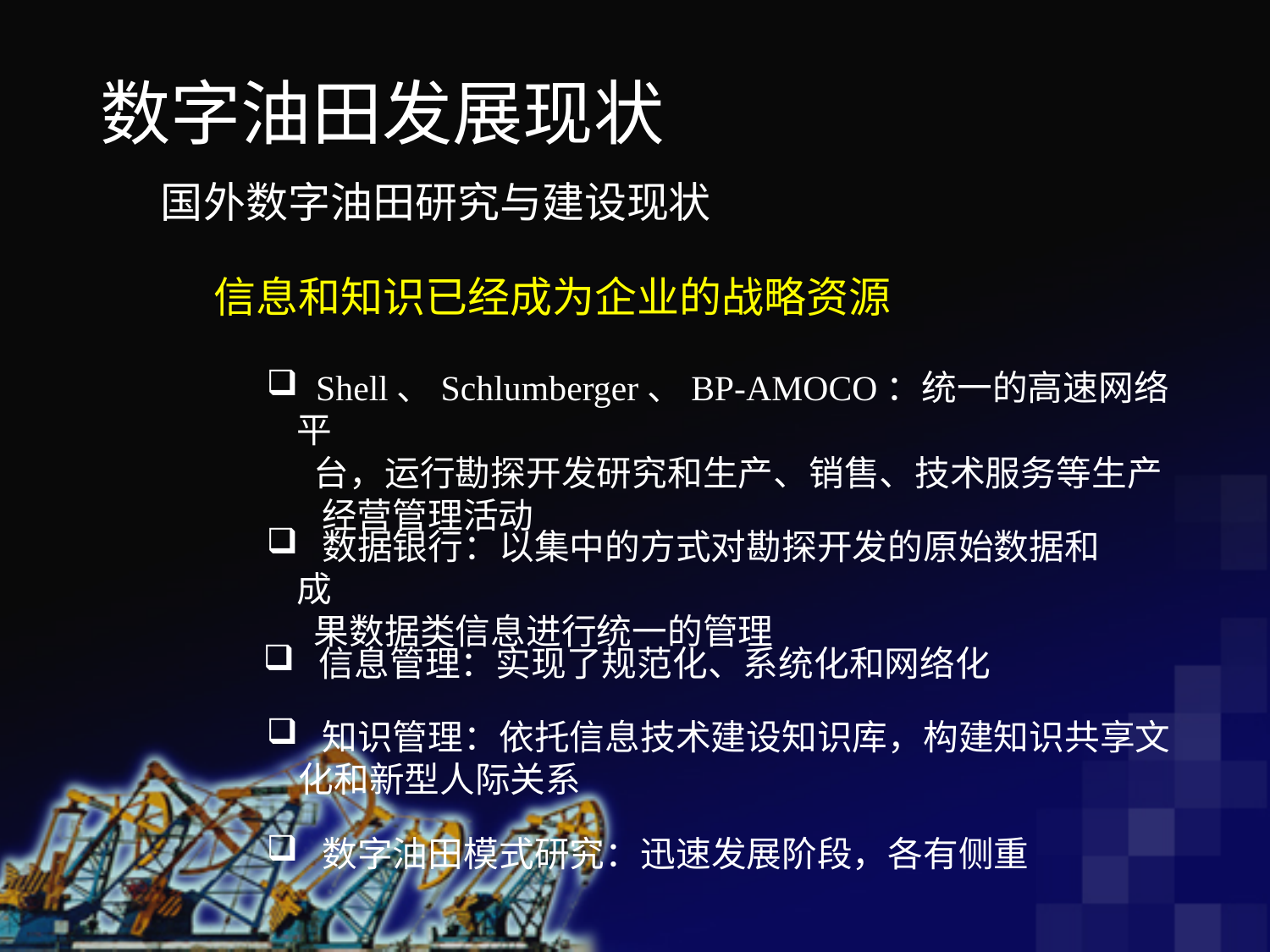

数字油田发展现状
国外数字油田研究与建设现状
信息和知识已经成为企业的战略资源
  Shell、Schlumberger、BP-AMOCO：统一的高速网络平
     台，运行勘探开发研究和生产、销售、技术服务等生产
      经营管理活动
  数据银行：以集中的方式对勘探开发的原始数据和成
     果数据类信息进行统一的管理
  信息管理：实现了规范化、系统化和网络化
  知识管理：依托信息技术建设知识库，构建知识共享文
   化和新型人际关系
  数字油田模式研究：迅速发展阶段，各有侧重